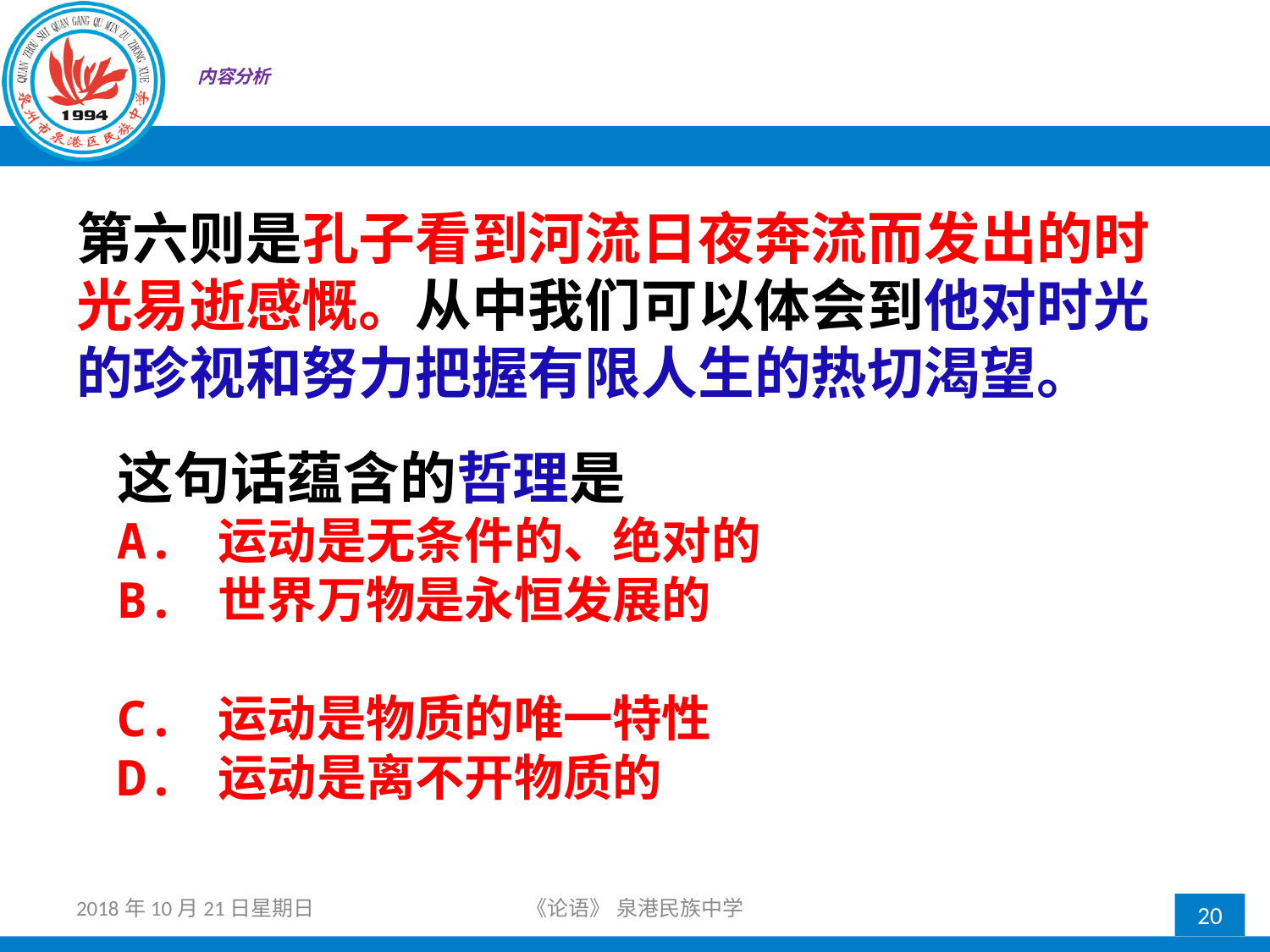

# 内容分析
第六则是孔子看到河流日夜奔流而发出的时光易逝感慨。从中我们可以体会到他对时光的珍视和努力把握有限人生的热切渴望。
这句话蕴含的哲理是
A. 运动是无条件的、绝对的
B. 世界万物是永恒发展的
C. 运动是物质的唯一特性
D. 运动是离不开物质的

2018年10月21日星期日
《论语》 泉港民族中学